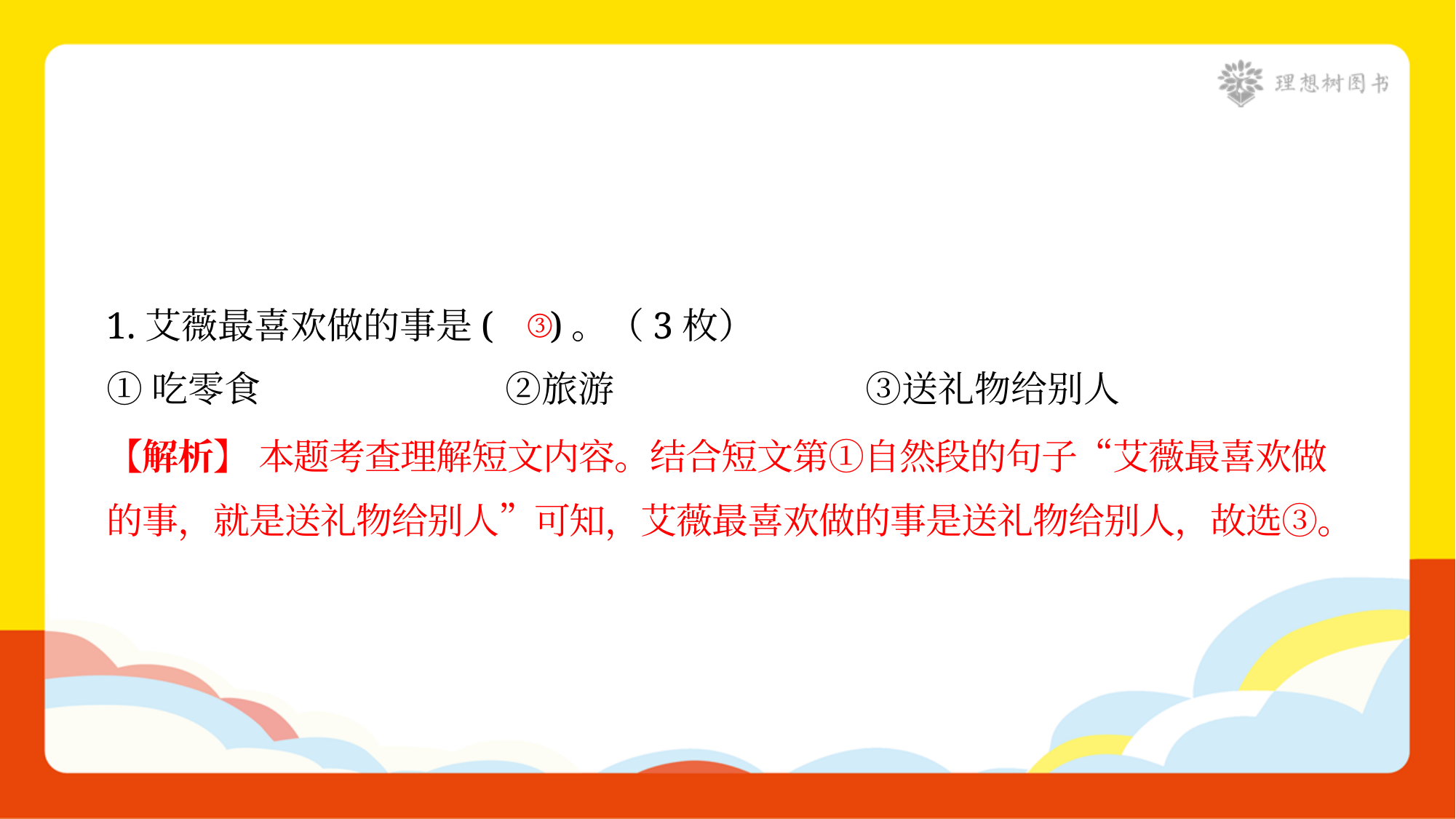

③
1.艾薇最喜欢做的事是(      )。（3枚）
①吃零食	②旅游	③送礼物给别人
【解析】 本题考查理解短文内容。结合短文第①自然段的句子“艾薇最喜欢做
的事，就是送礼物给别人”可知，艾薇最喜欢做的事是送礼物给别人，故选③。